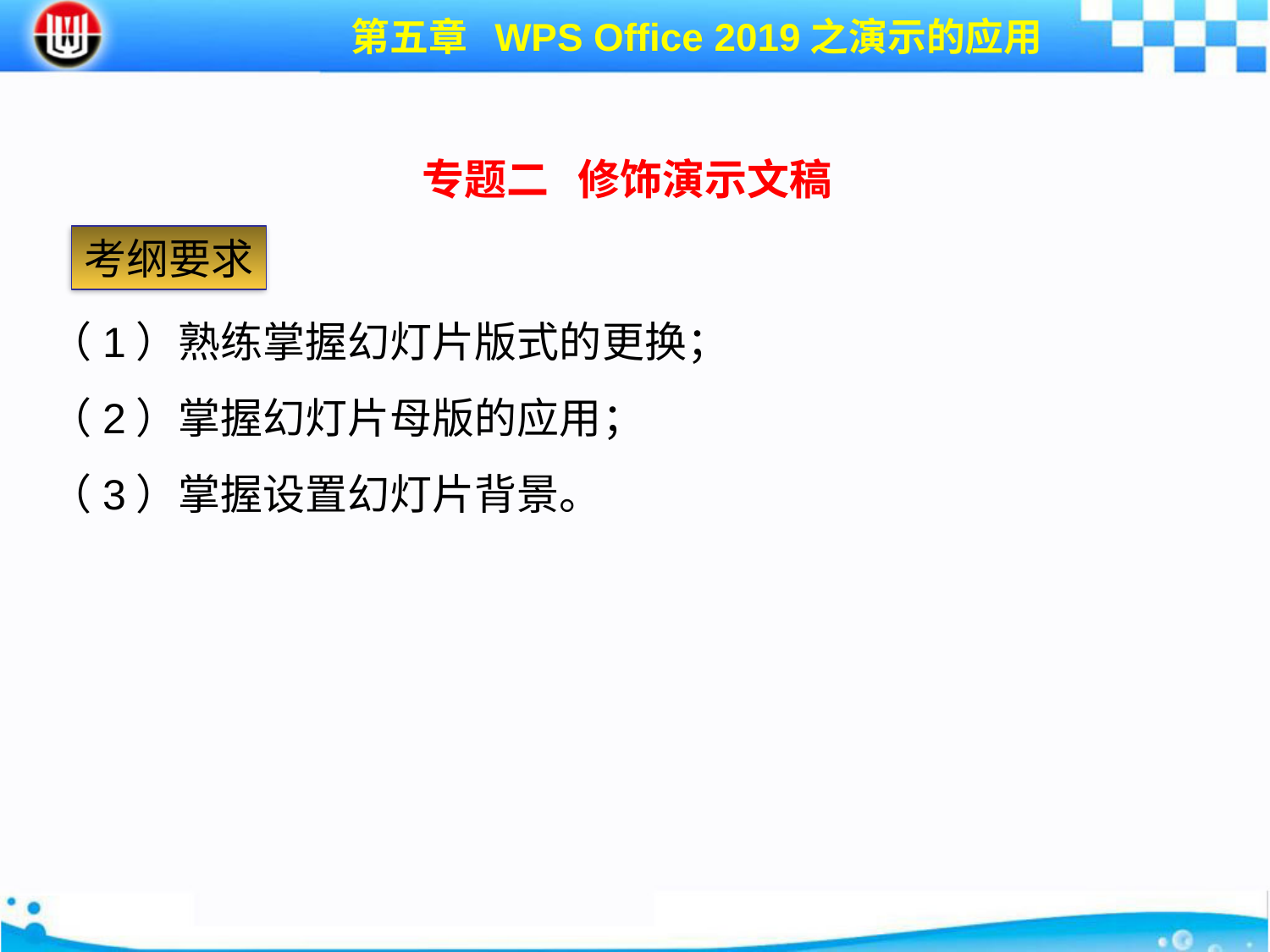

第五章  WPS Office 2019之演示的应用
专题二   修饰演示文稿
考纲要求

（1）熟练掌握幻灯片版式的更换；
（2）掌握幻灯片母版的应用；
（3）掌握设置幻灯片背景。